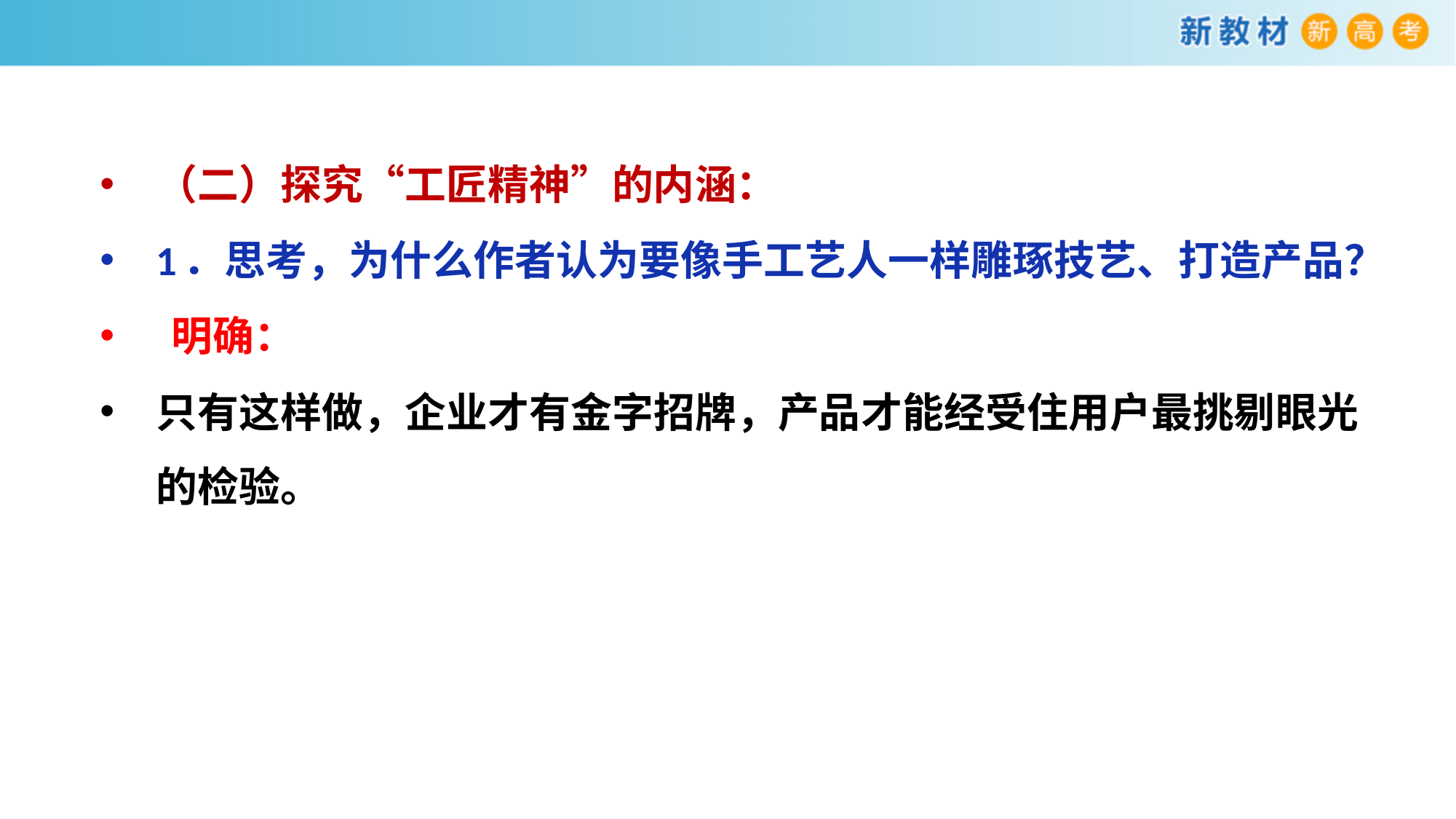

（二）探究“工匠精神”的内涵：
1．思考，为什么作者认为要像手工艺人一样雕琢技艺、打造产品？
 明确：
只有这样做，企业才有金字招牌，产品才能经受住用户最挑剔眼光的检验。